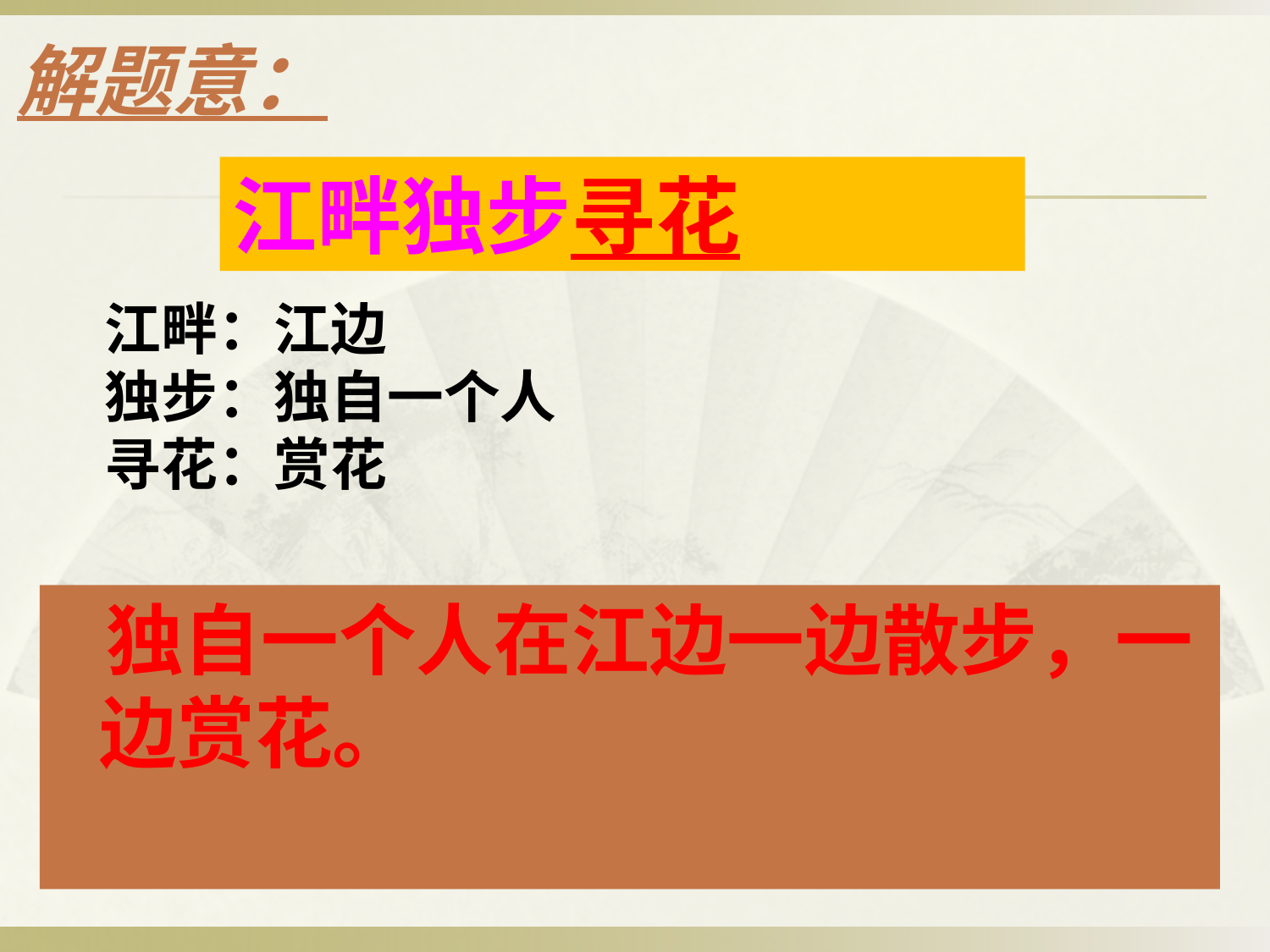

解题意：
江畔独步寻花
江畔：江边
独步：独自一个人
寻花：赏花
  独自一个人在江边一边散步，一边赏花。